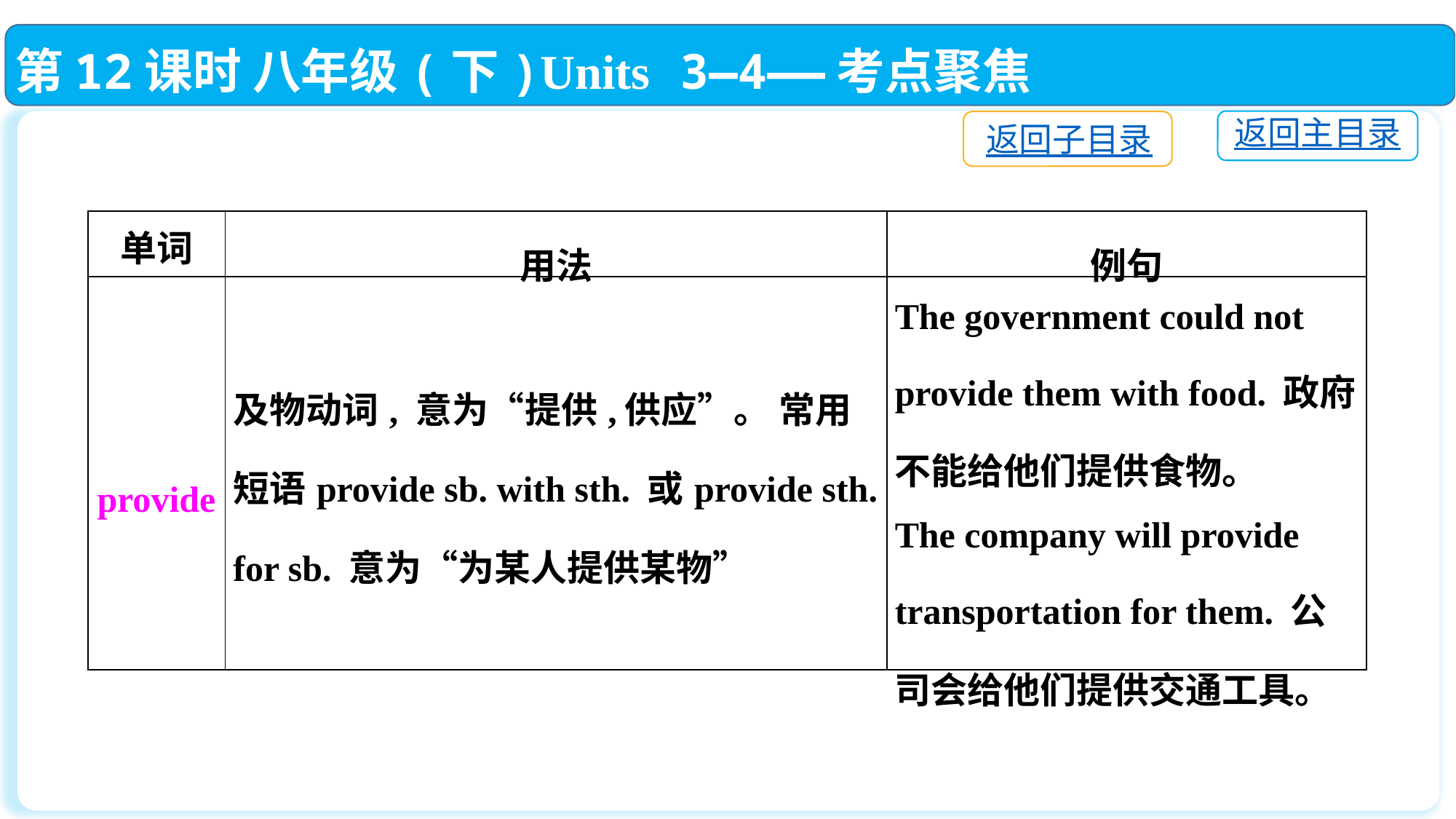

第12课时 八年级(下)Units 3—4——考点聚焦

返回主目录

返回子目录
| 单词 | 用法 | 例句 |
| --- | --- | --- |
| provide | 及物动词, 意为“提供,供应”。 常用短语provide sb. with sth. 或provide sth. for sb. 意为“为某人提供某物” | The government could not provide them with food. 政府不能给他们提供食物。 The company will provide transportation for them. 公司会给他们提供交通工具。 |